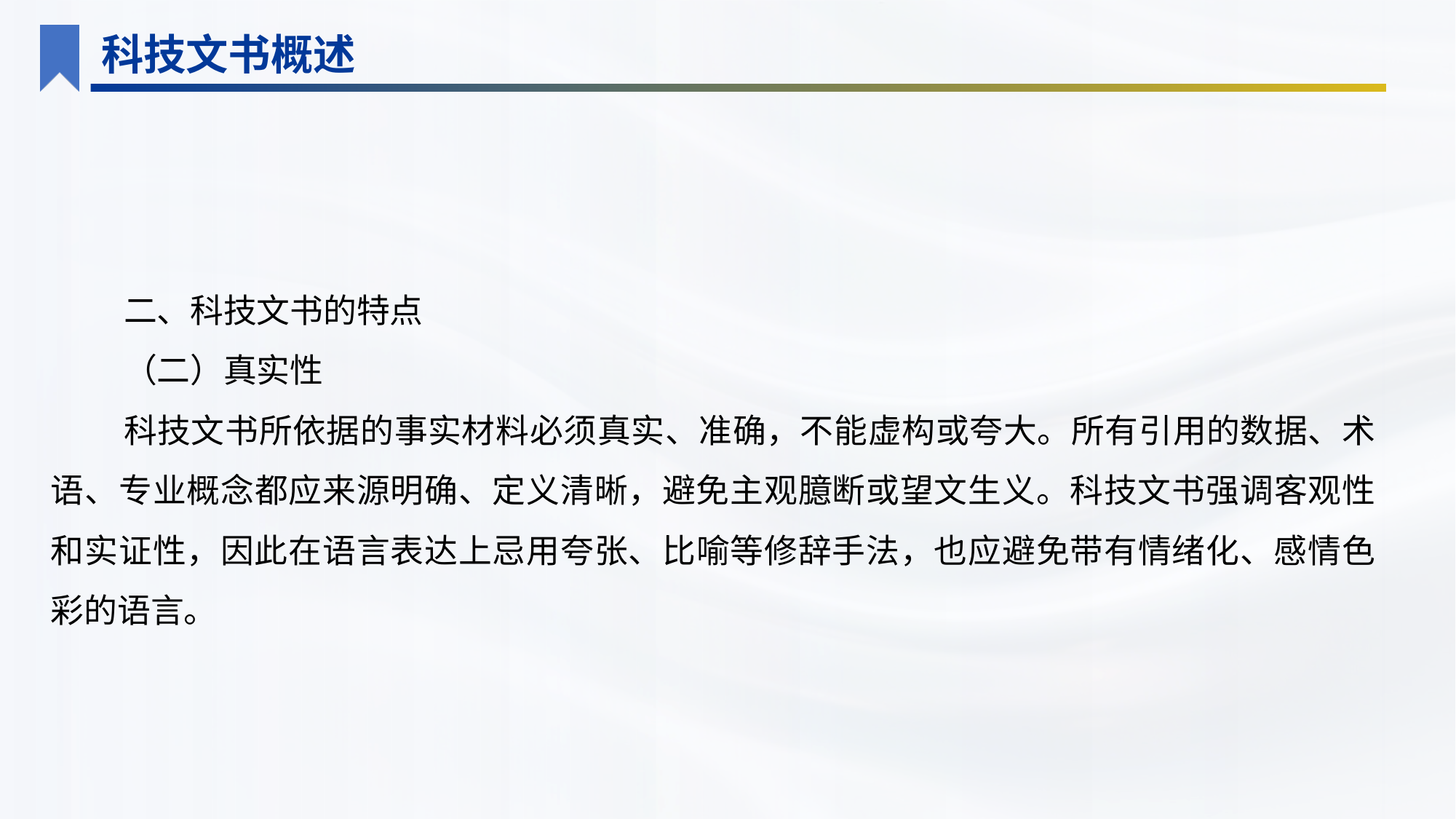

科技文书概述
二、科技文书的特点
（二）真实性
科技文书所依据的事实材料必须真实、准确，不能虚构或夸大。所有引用的数据、术语、专业概念都应来源明确、定义清晰，避免主观臆断或望文生义。科技文书强调客观性和实证性，因此在语言表达上忌用夸张、比喻等修辞手法，也应避免带有情绪化、感情色彩的语言。